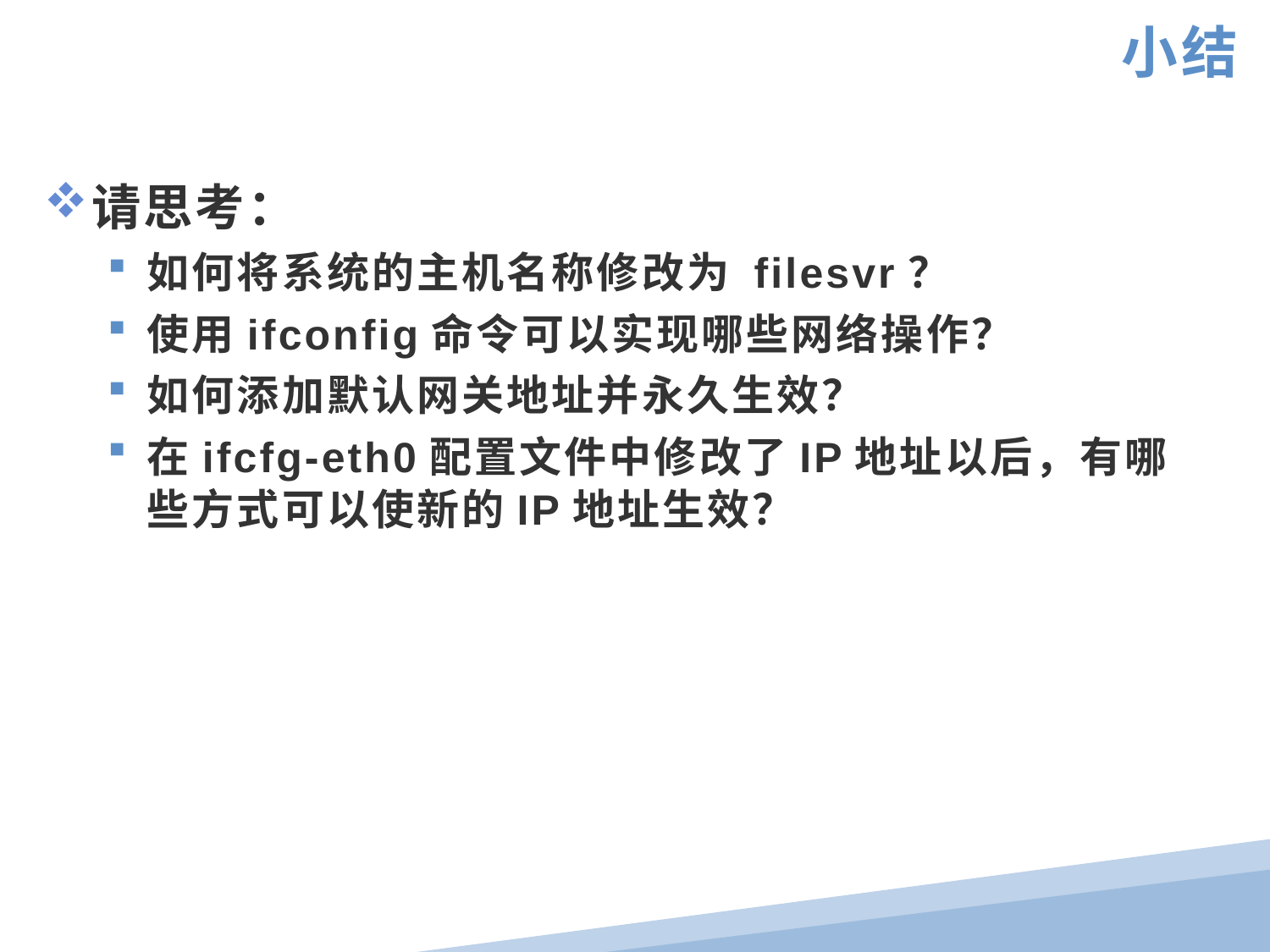

小结
请思考：
如何将系统的主机名称修改为 filesvr？
使用ifconfig命令可以实现哪些网络操作？
如何添加默认网关地址并永久生效？
在ifcfg-eth0配置文件中修改了IP地址以后，有哪些方式可以使新的IP地址生效？